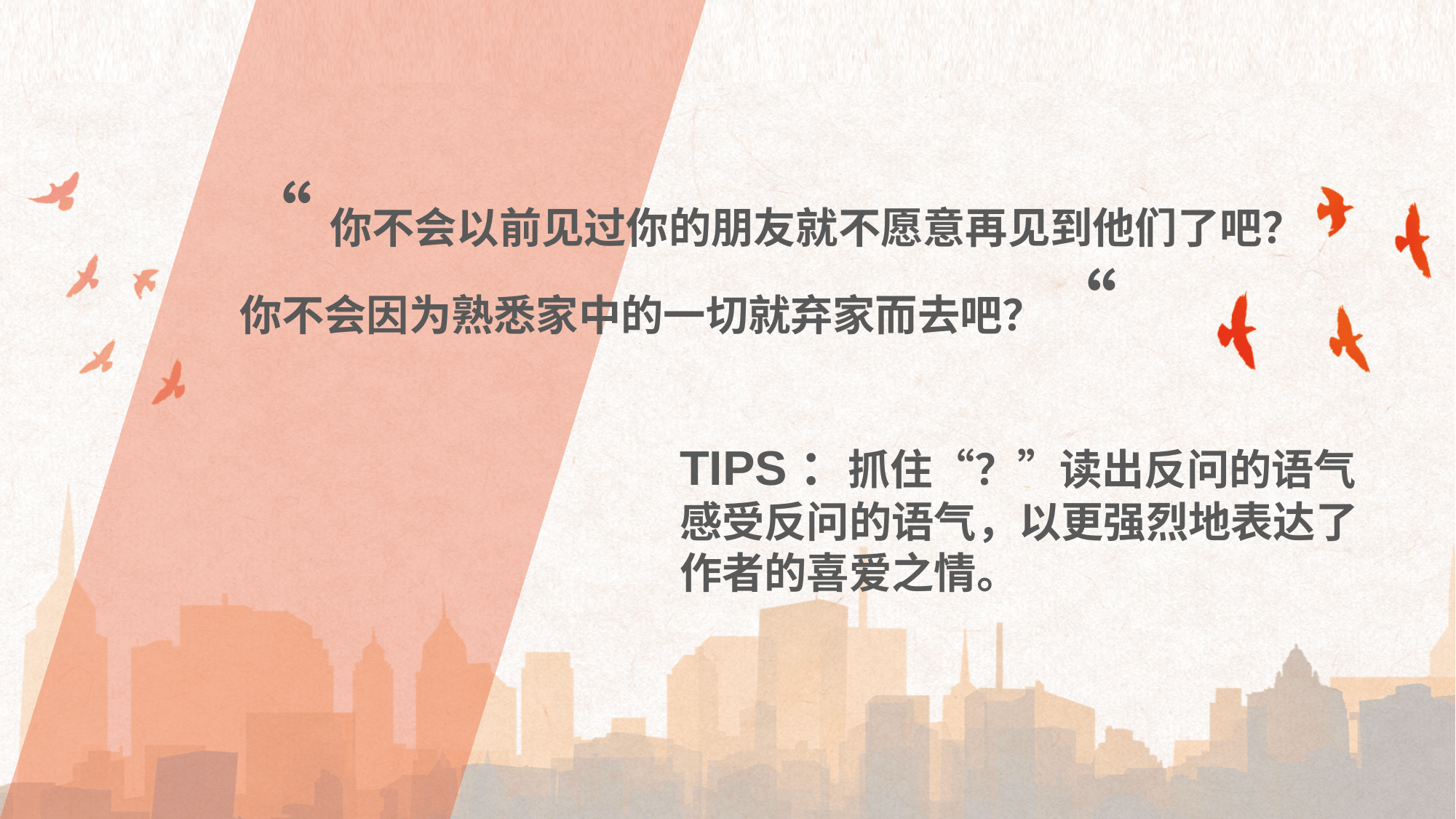

“你不会以前见过你的朋友就不愿意再见到他们了吧？你不会因为熟悉家中的一切就弃家而去吧？“
TIPS：抓住“？”读出反问的语气感受反问的语气，以更强烈地表达了作者的喜爱之情。